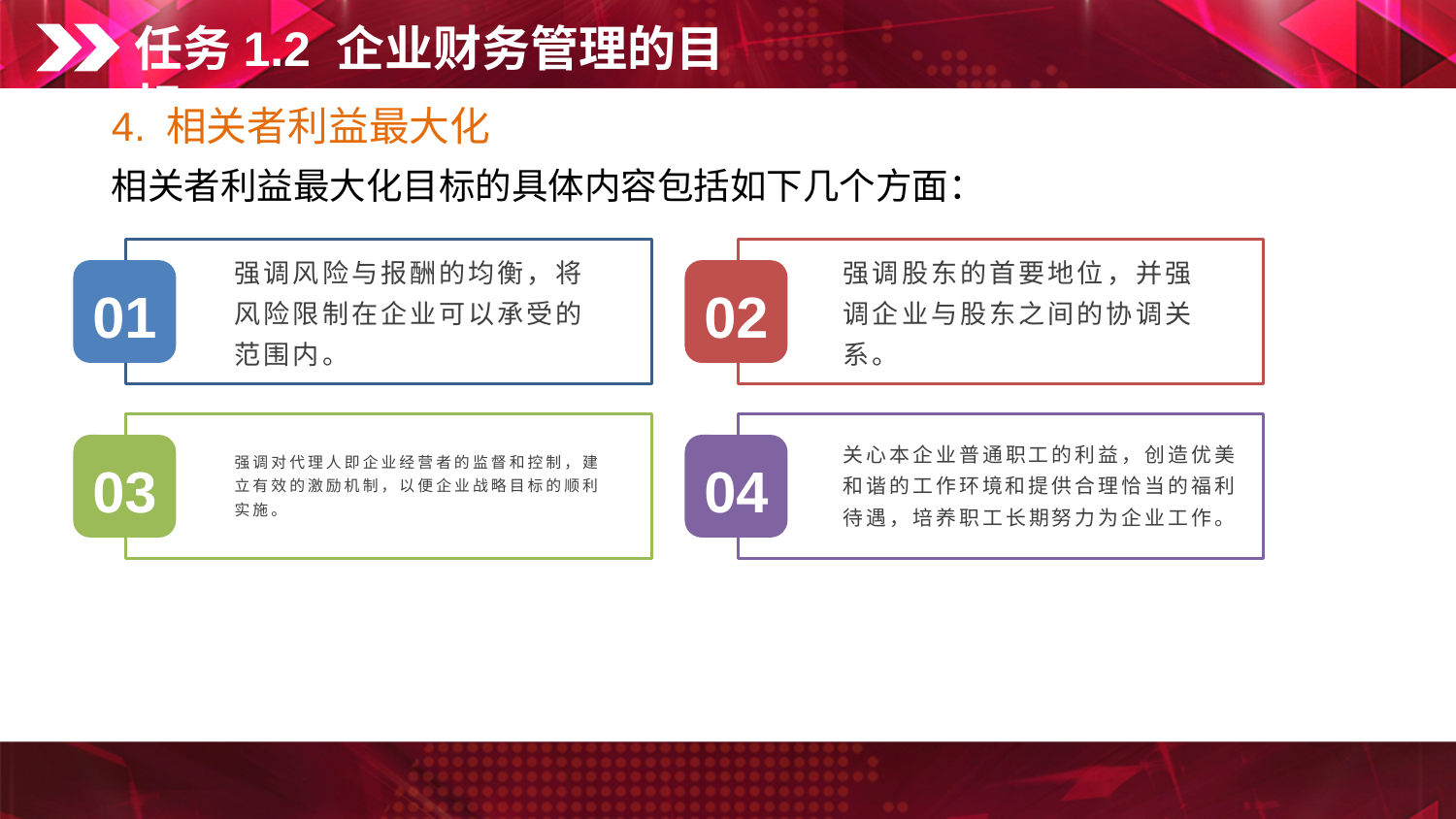

任务1.2 企业财务管理的目标

4. 相关者利益最大化
相关者利益最大化目标的具体内容包括如下几个方面：

01
02
强调风险与报酬的均衡，将风险限制在企业可以承受的范围内。
强调股东的首要地位，并强调企业与股东之间的协调关系。

关心本企业普通职工的利益，创造优美和谐的工作环境和提供合理恰当的福利待遇，培养职工长期努力为企业工作。
03
04
强调对代理人即企业经营者的监督和控制，建立有效的激励机制，以便企业战略目标的顺利实施。